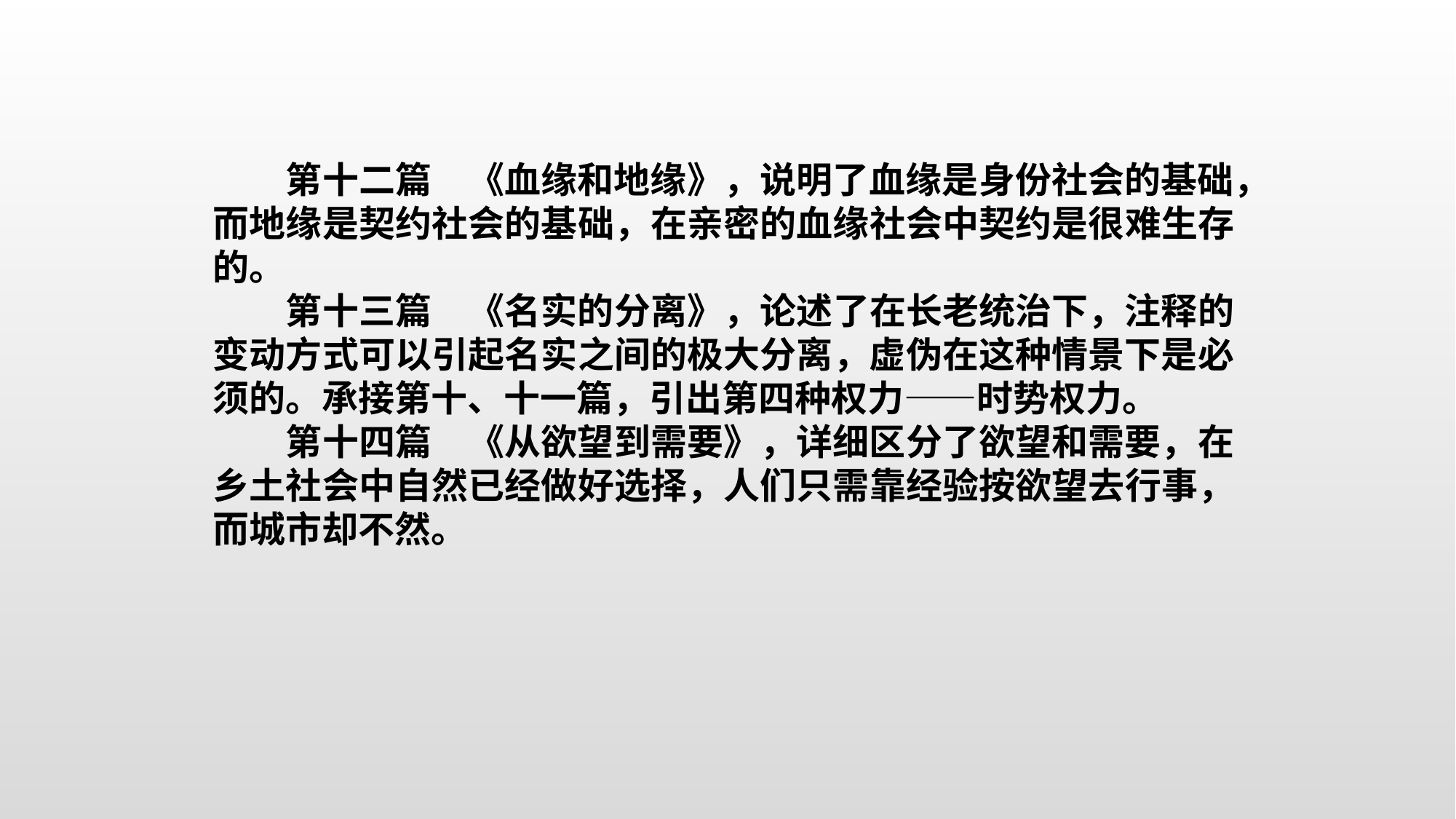

第十二篇　《血缘和地缘》，说明了血缘是身份社会的基础，而地缘是契约社会的基础，在亲密的血缘社会中契约是很难生存的。
第十三篇　《名实的分离》，论述了在长老统治下，注释的变动方式可以引起名实之间的极大分离，虚伪在这种情景下是必须的。承接第十、十一篇，引出第四种权力——时势权力。
第十四篇　《从欲望到需要》，详细区分了欲望和需要，在乡土社会中自然已经做好选择，人们只需靠经验按欲望去行事，而城市却不然。